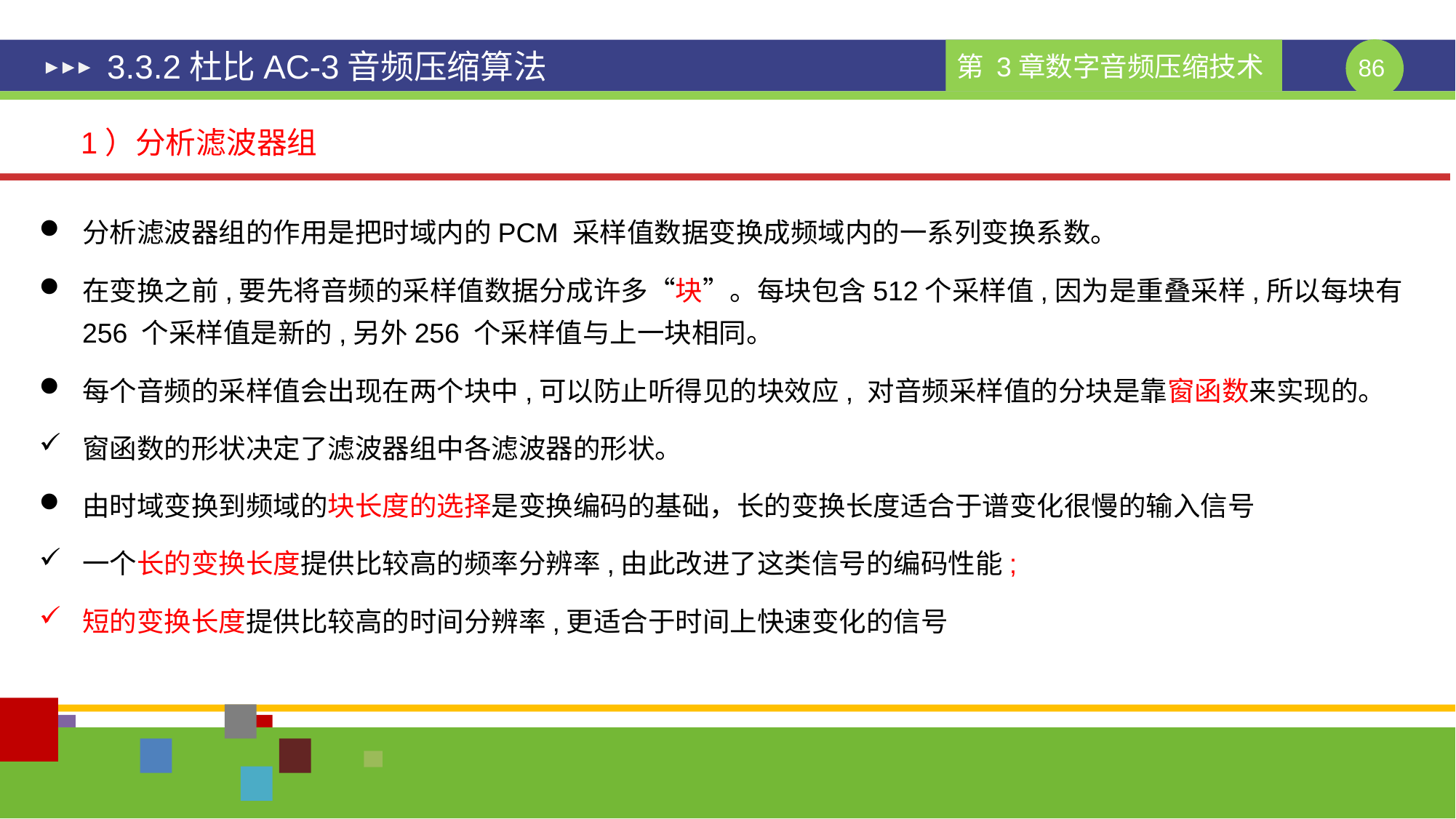

# 3.3.2杜比AC-3音频压缩算法
1）分析滤波器组

分析滤波器组的作用是把时域内的PCM 采样值数据变换成频域内的一系列变换系数。
在变换之前,要先将音频的采样值数据分成许多“块”。每块包含512个采样值,因为是重叠采样,所以每块有256 个采样值是新的,另外256 个采样值与上一块相同。
每个音频的采样值会出现在两个块中,可以防止听得见的块效应, 对音频采样值的分块是靠窗函数来实现的。
窗函数的形状决定了滤波器组中各滤波器的形状。
由时域变换到频域的块长度的选择是变换编码的基础，长的变换长度适合于谱变化很慢的输入信号
一个长的变换长度提供比较高的频率分辨率,由此改进了这类信号的编码性能;
短的变换长度提供比较高的时间分辨率,更适合于时间上快速变化的信号